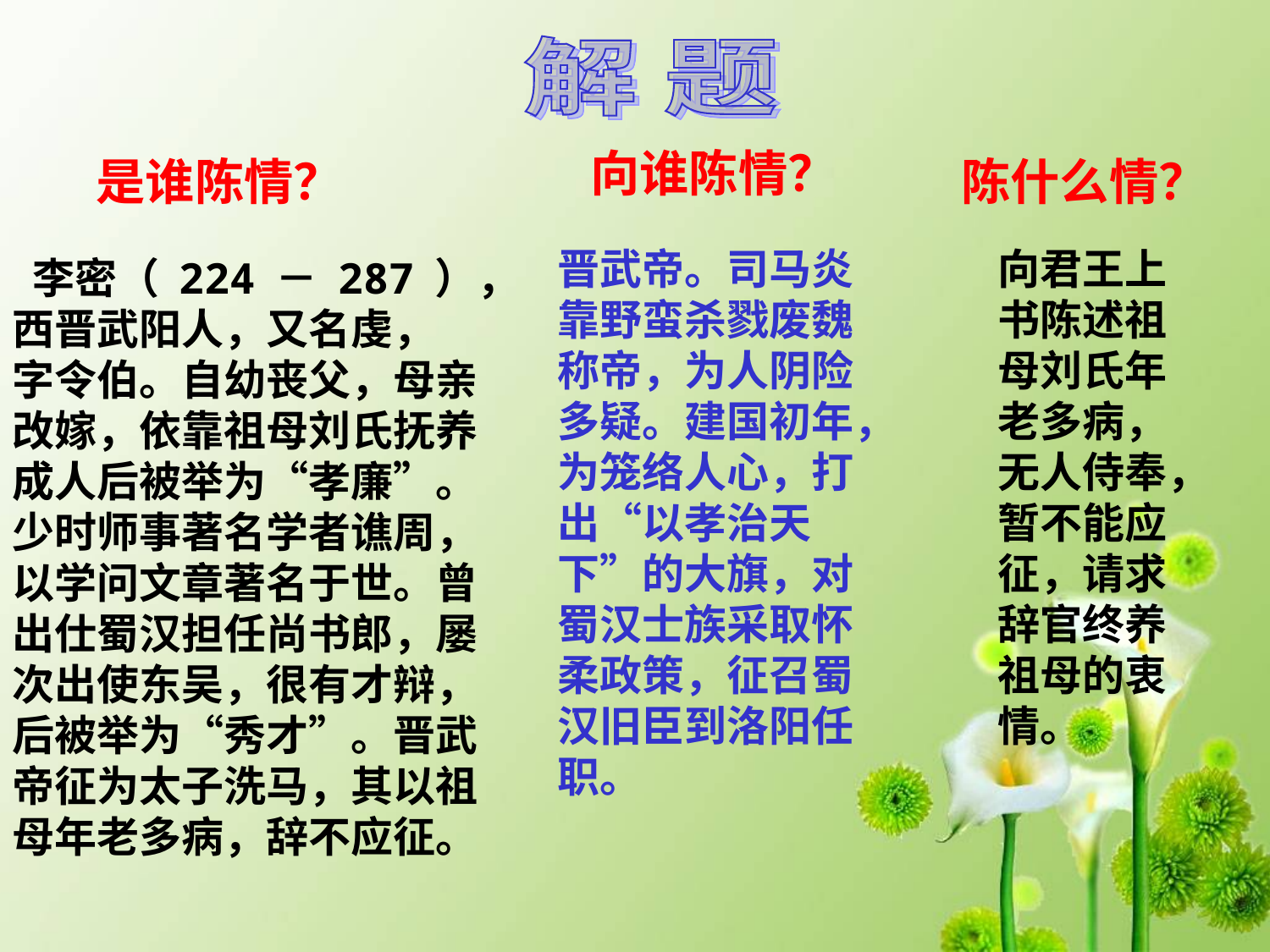

解 题
向谁陈情？
    是谁陈情？
陈什么情？
晋武帝。司马炎靠野蛮杀戮废魏称帝，为人阴险多疑。建国初年，为笼络人心，打出“以孝治天下”的大旗，对蜀汉士族采取怀柔政策，征召蜀汉旧臣到洛阳任职。
向君王上书陈述祖母刘氏年老多病，无人侍奉，暂不能应征，请求辞官终养祖母的衷情。
 李密（ 224 － 287 ），
西晋武阳人，又名虔，
字令伯。自幼丧父，母亲改嫁，依靠祖母刘氏抚养成人后被举为“孝廉”。少时师事著名学者谯周，以学问文章著名于世。曾出仕蜀汉担任尚书郎，屡次出使东吴，很有才辩，后被举为“秀才”。晋武帝征为太子洗马，其以祖
母年老多病，辞不应征。